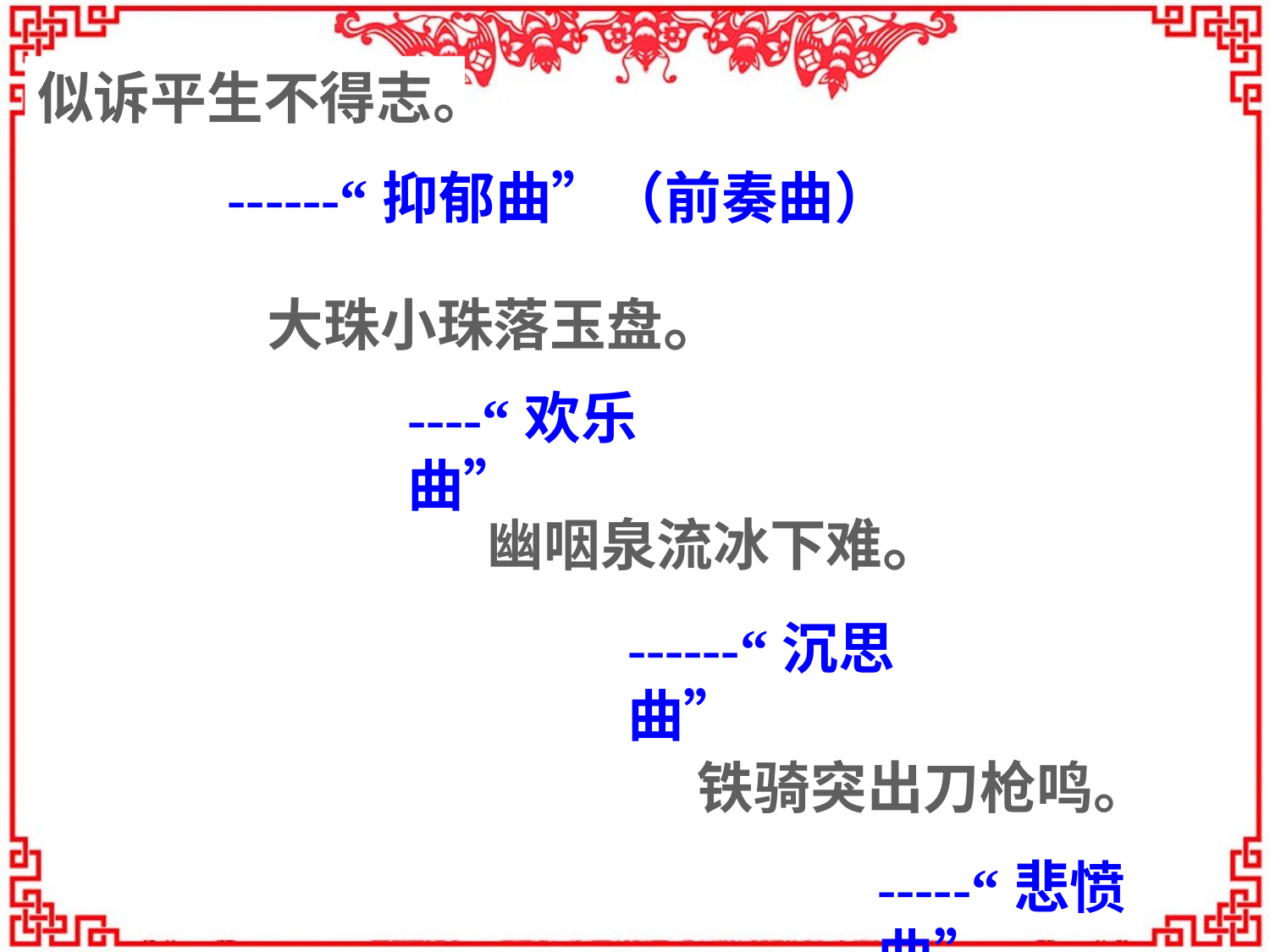

似诉平生不得志。
------“抑郁曲”（前奏曲）
大珠小珠落玉盘。
----“欢乐曲”

幽咽泉流冰下难。
------“沉思曲”

铁骑突出刀枪鸣。
-----“悲愤曲”